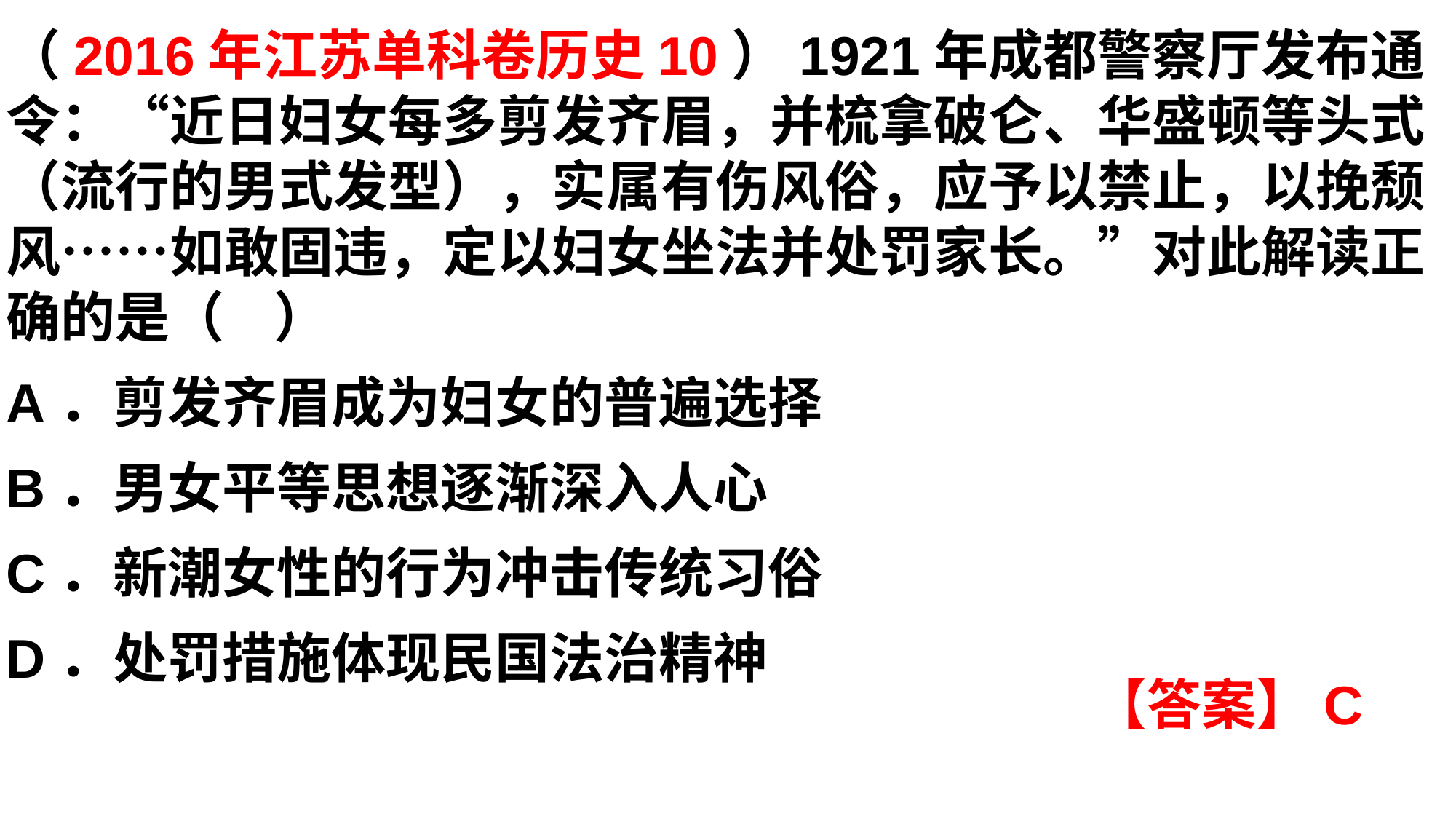

（2016年江苏单科卷历史10）1921年成都警察厅发布通令：“近日妇女每多剪发齐眉，并梳拿破仑、华盛顿等头式（流行的男式发型），实属有伤风俗，应予以禁止，以挽颓风……如敢固违，定以妇女坐法并处罚家长。”对此解读正确的是（    ）A．剪发齐眉成为妇女的普遍选择
B．男女平等思想逐渐深入人心C．新潮女性的行为冲击传统习俗
D．处罚措施体现民国法治精神

【答案】C